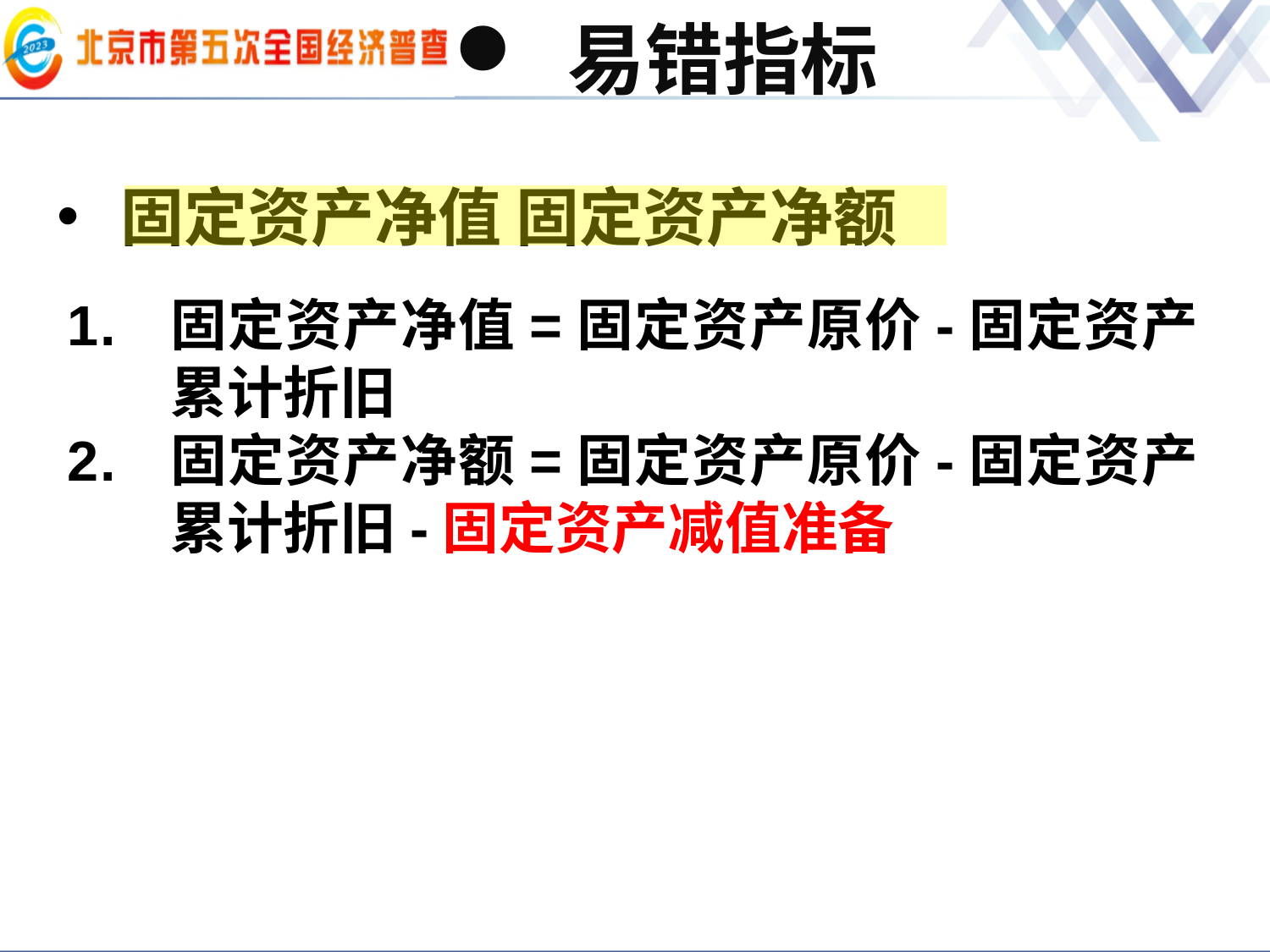

易错指标
# 固定资产净值 固定资产净额

固定资产净值=固定资产原价-固定资产累计折旧
固定资产净额=固定资产原价-固定资产累计折旧-固定资产减值准备

2